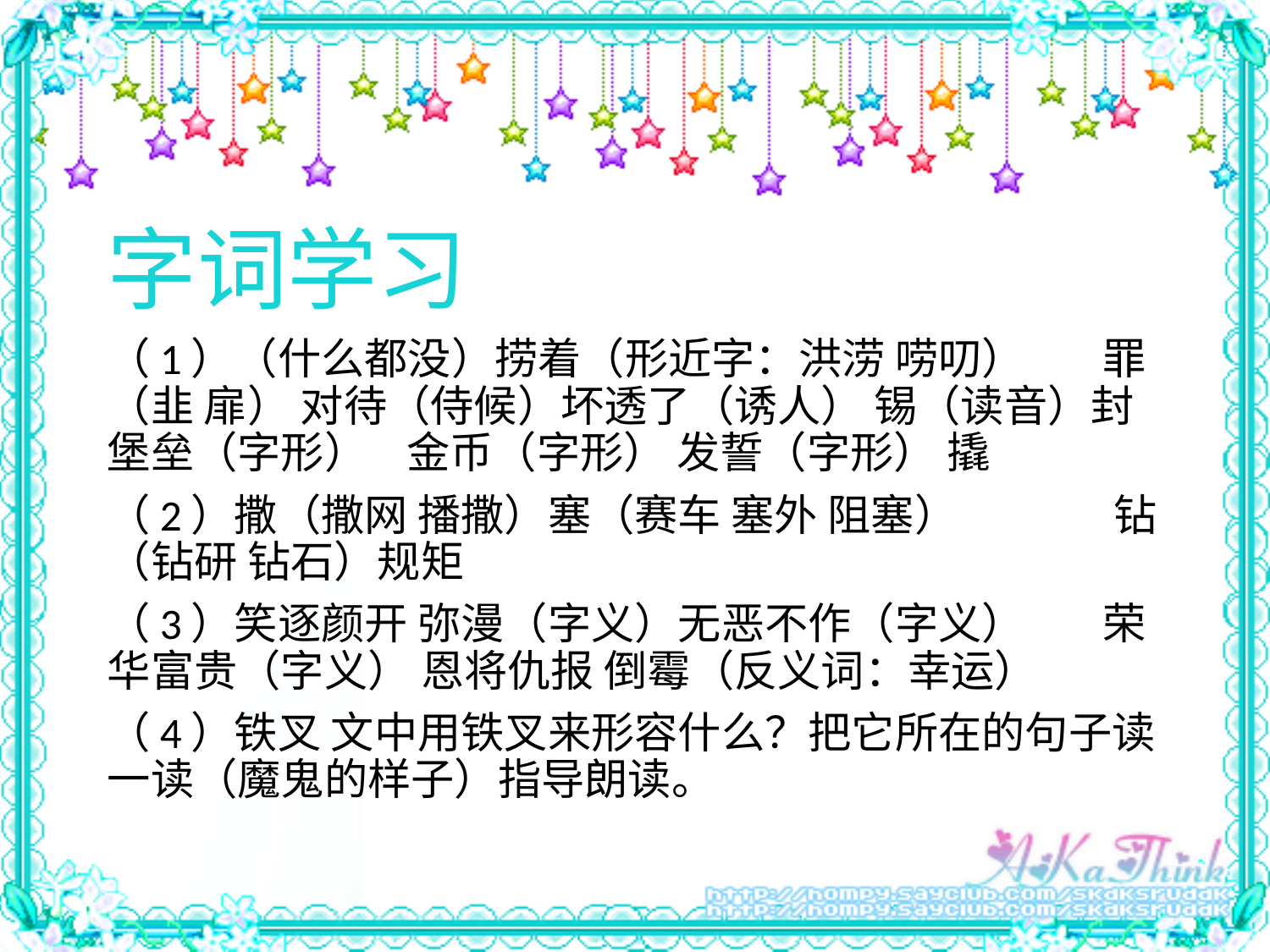

字词学习
（1）（什么都没）捞着（形近字：洪涝 唠叨）        罪（韭 扉） 对待（侍候）坏透了（诱人） 锡（读音）封    堡垒（字形）    金币（字形） 发誓（字形） 撬
（2）撒（撒网 播撒）塞（赛车 塞外 阻塞）                钻（钻研 钻石）规矩
（3）笑逐颜开 弥漫（字义）无恶不作（字义）        荣华富贵（字义） 恩将仇报 倒霉（反义词：幸运）
（4）铁叉 文中用铁叉来形容什么？把它所在的句子读一读（魔鬼的样子）指导朗读。